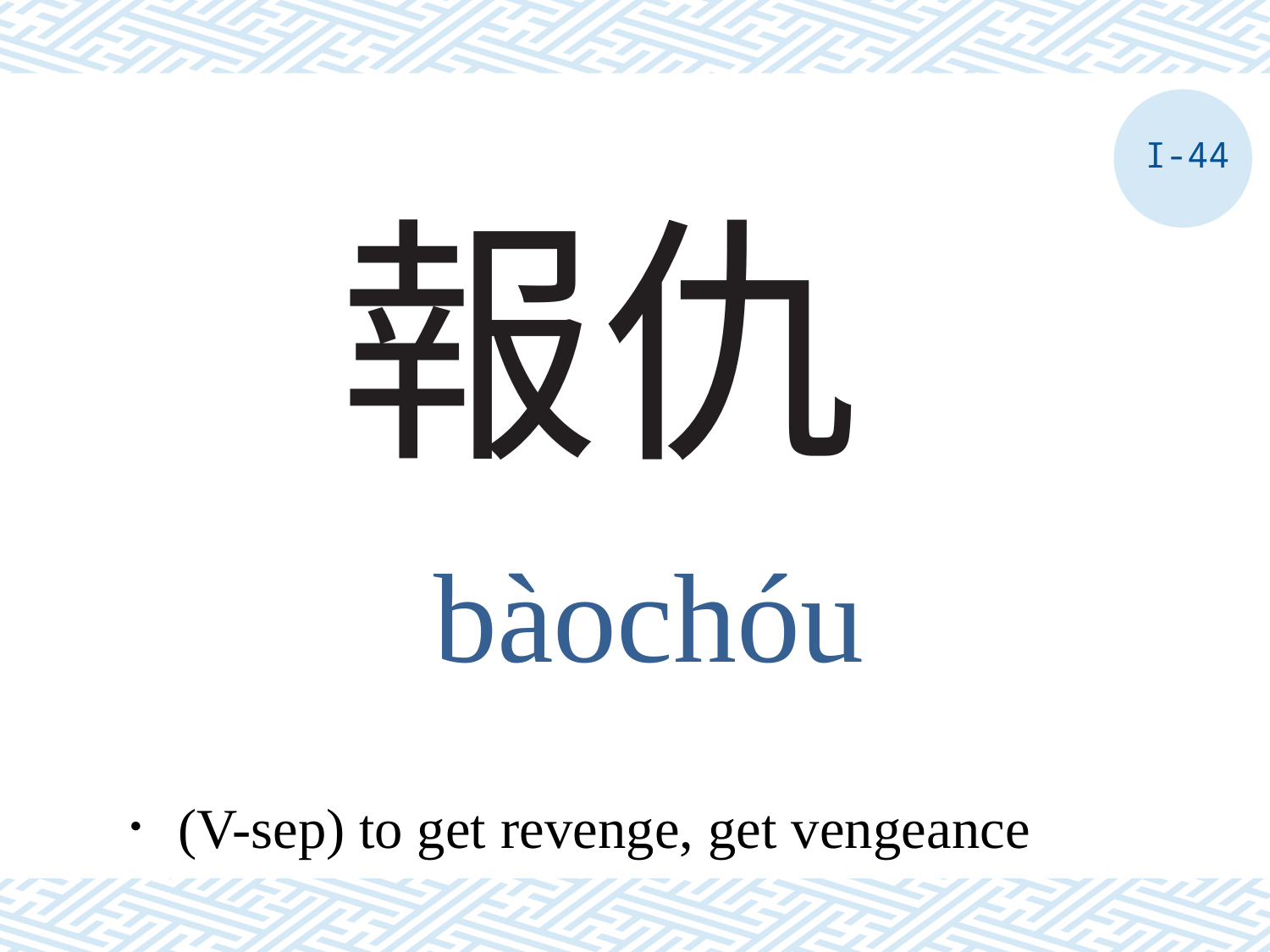

I-44

# 報仇
bàochóu
．(V-sep) to get revenge, get vengeance